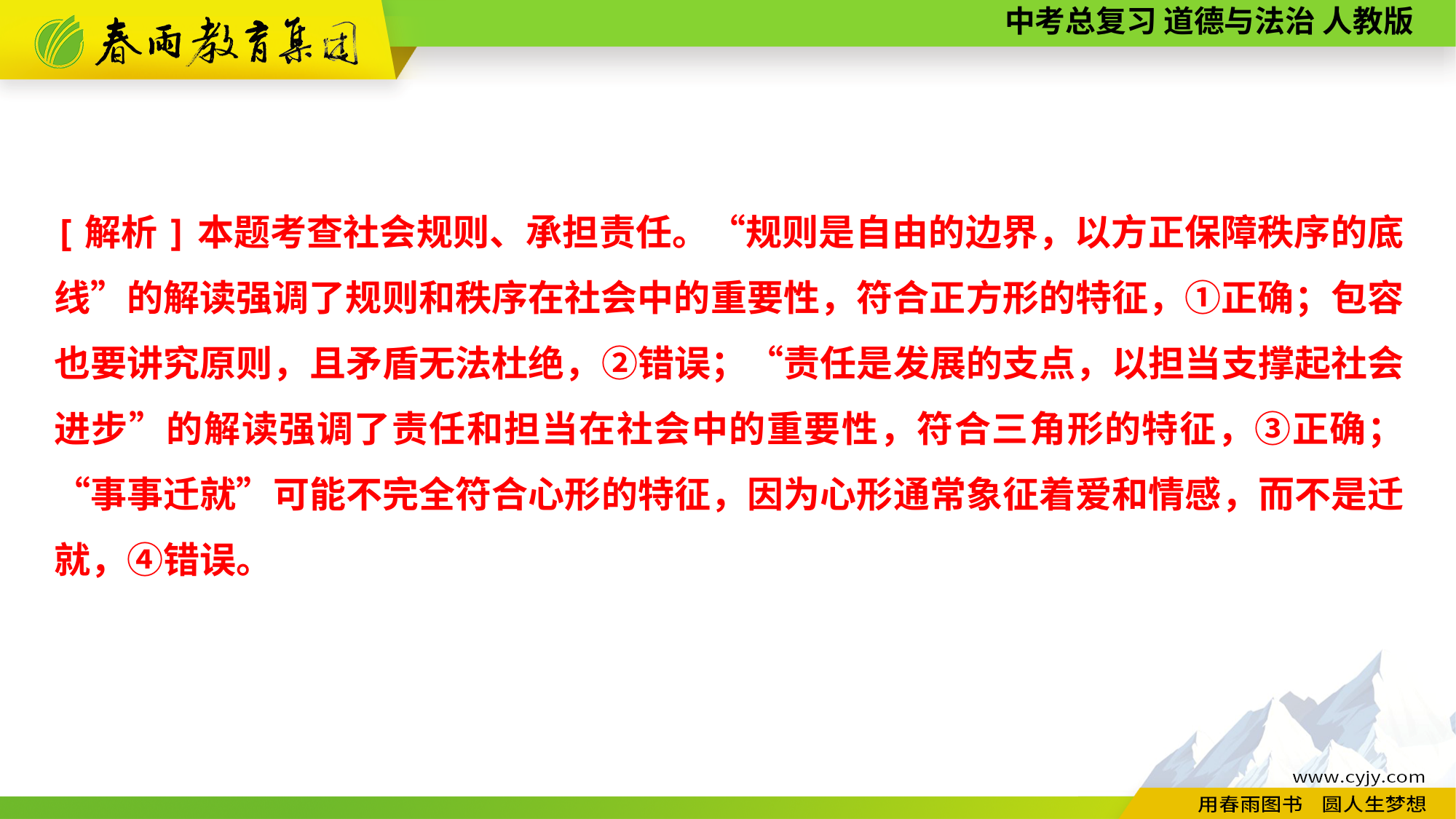

[解析]本题考查社会规则、承担责任。“规则是自由的边界，以方正保障秩序的底线”的解读强调了规则和秩序在社会中的重要性，符合正方形的特征，①正确；包容也要讲究原则，且矛盾无法杜绝，②错误；“责任是发展的支点，以担当支撑起社会进步”的解读强调了责任和担当在社会中的重要性，符合三角形的特征，③正确；“事事迁就”可能不完全符合心形的特征，因为心形通常象征着爱和情感，而不是迁就，④错误。